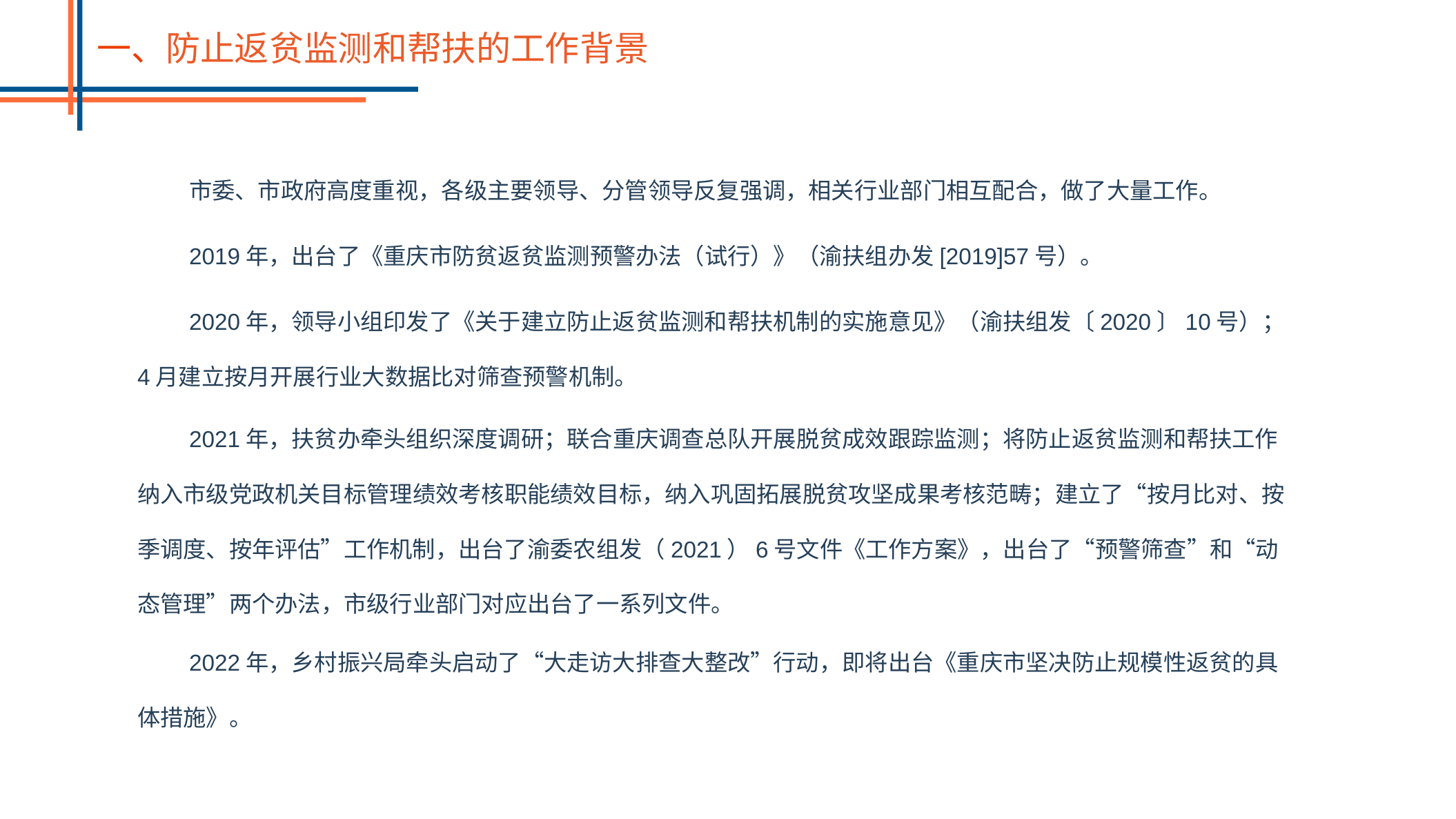

一、防止返贫监测和帮扶的工作背景

市委、市政府高度重视，各级主要领导、分管领导反复强调，相关行业部门相互配合，做了大量工作。
2019年，出台了《重庆市防贫返贫监测预警办法（试行）》（渝扶组办发[2019]57号）。
2020年，领导小组印发了《关于建立防止返贫监测和帮扶机制的实施意见》（渝扶组发〔2020〕10号）；4月建立按月开展行业大数据比对筛查预警机制。
2021年，扶贫办牵头组织深度调研；联合重庆调查总队开展脱贫成效跟踪监测；将防止返贫监测和帮扶工作纳入市级党政机关目标管理绩效考核职能绩效目标，纳入巩固拓展脱贫攻坚成果考核范畴；建立了“按月比对、按季调度、按年评估”工作机制，出台了渝委农组发（2021）6号文件《工作方案》，出台了“预警筛查”和“动态管理”两个办法，市级行业部门对应出台了一系列文件。
2022年，乡村振兴局牵头启动了“大走访大排查大整改”行动，即将出台《重庆市坚决防止规模性返贫的具体措施》。